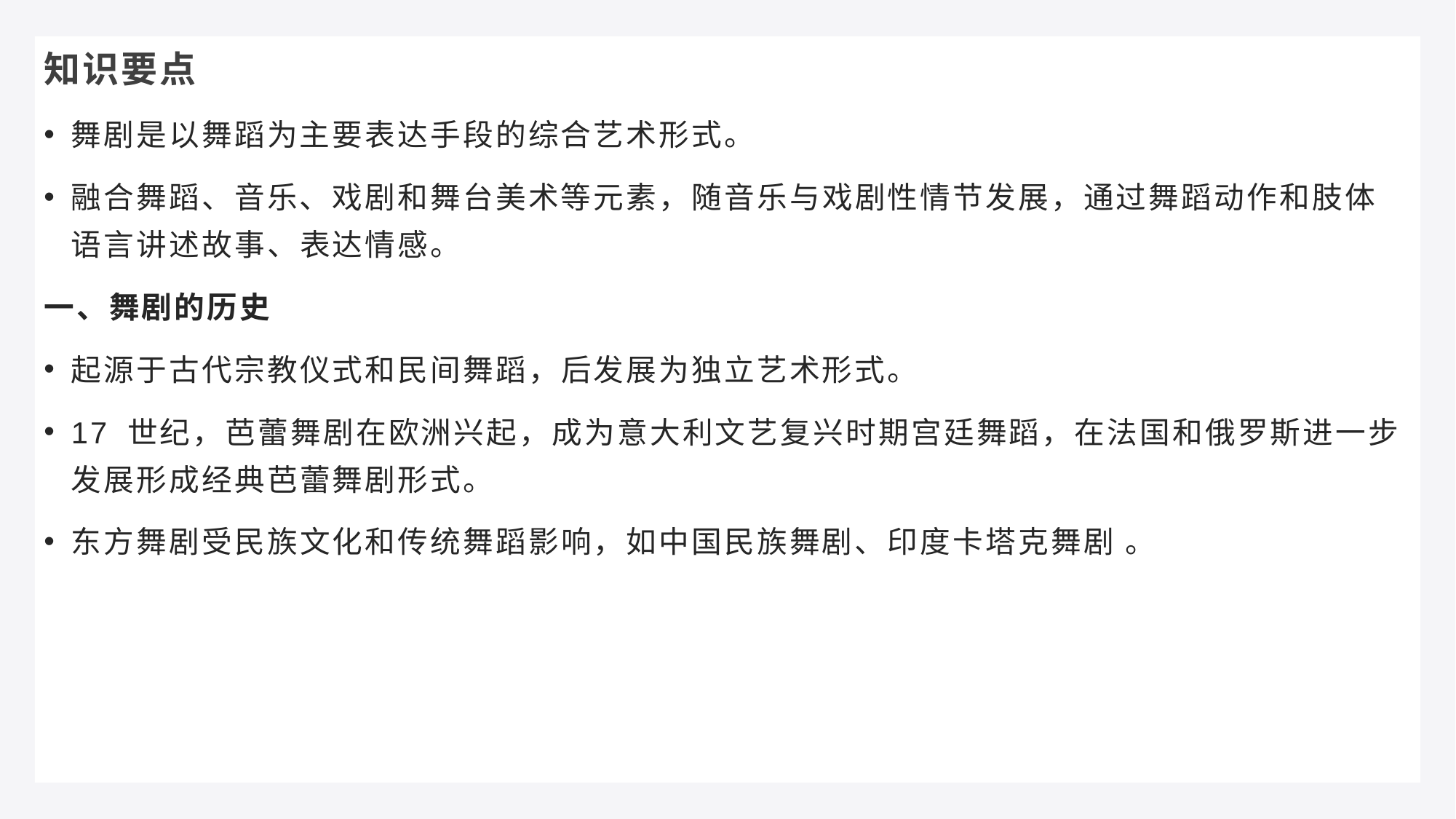

知识要点
舞剧是以舞蹈为主要表达手段的综合艺术形式。
融合舞蹈、音乐、戏剧和舞台美术等元素，随音乐与戏剧性情节发展，通过舞蹈动作和肢体语言讲述故事、表达情感。
一、舞剧的历史
起源于古代宗教仪式和民间舞蹈，后发展为独立艺术形式。
17 世纪，芭蕾舞剧在欧洲兴起，成为意大利文艺复兴时期宫廷舞蹈，在法国和俄罗斯进一步发展形成经典芭蕾舞剧形式。
东方舞剧受民族文化和传统舞蹈影响，如中国民族舞剧、印度卡塔克舞剧 。